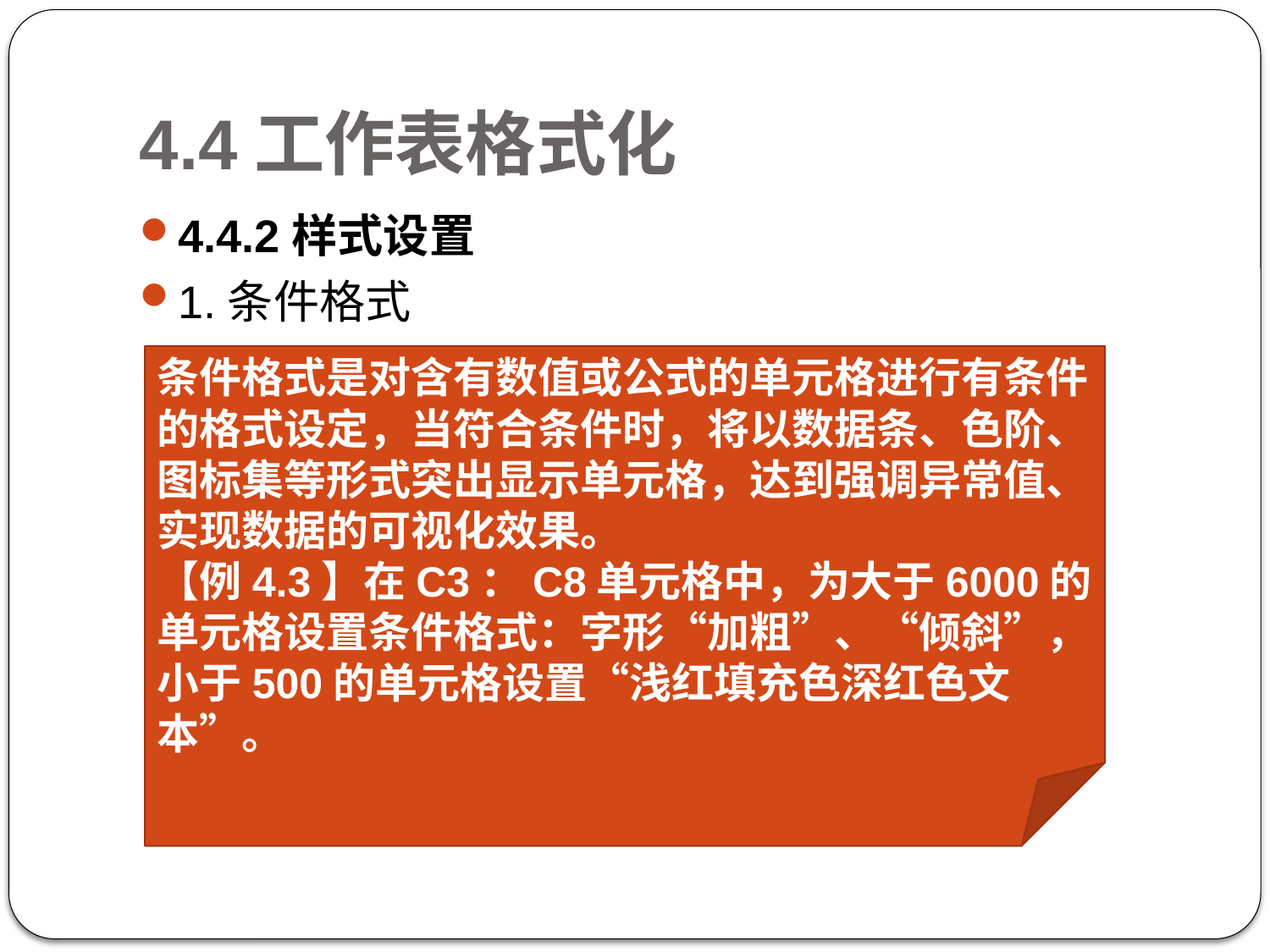

# 4.4工作表格式化
4.4.2样式设置
1.条件格式

条件格式是对含有数值或公式的单元格进行有条件的格式设定，当符合条件时，将以数据条、色阶、图标集等形式突出显示单元格，达到强调异常值、实现数据的可视化效果。
【例4.3】在C3：C8单元格中，为大于6000的单元格设置条件格式：字形“加粗”、“倾斜”，小于500的单元格设置“浅红填充色深红色文本”。